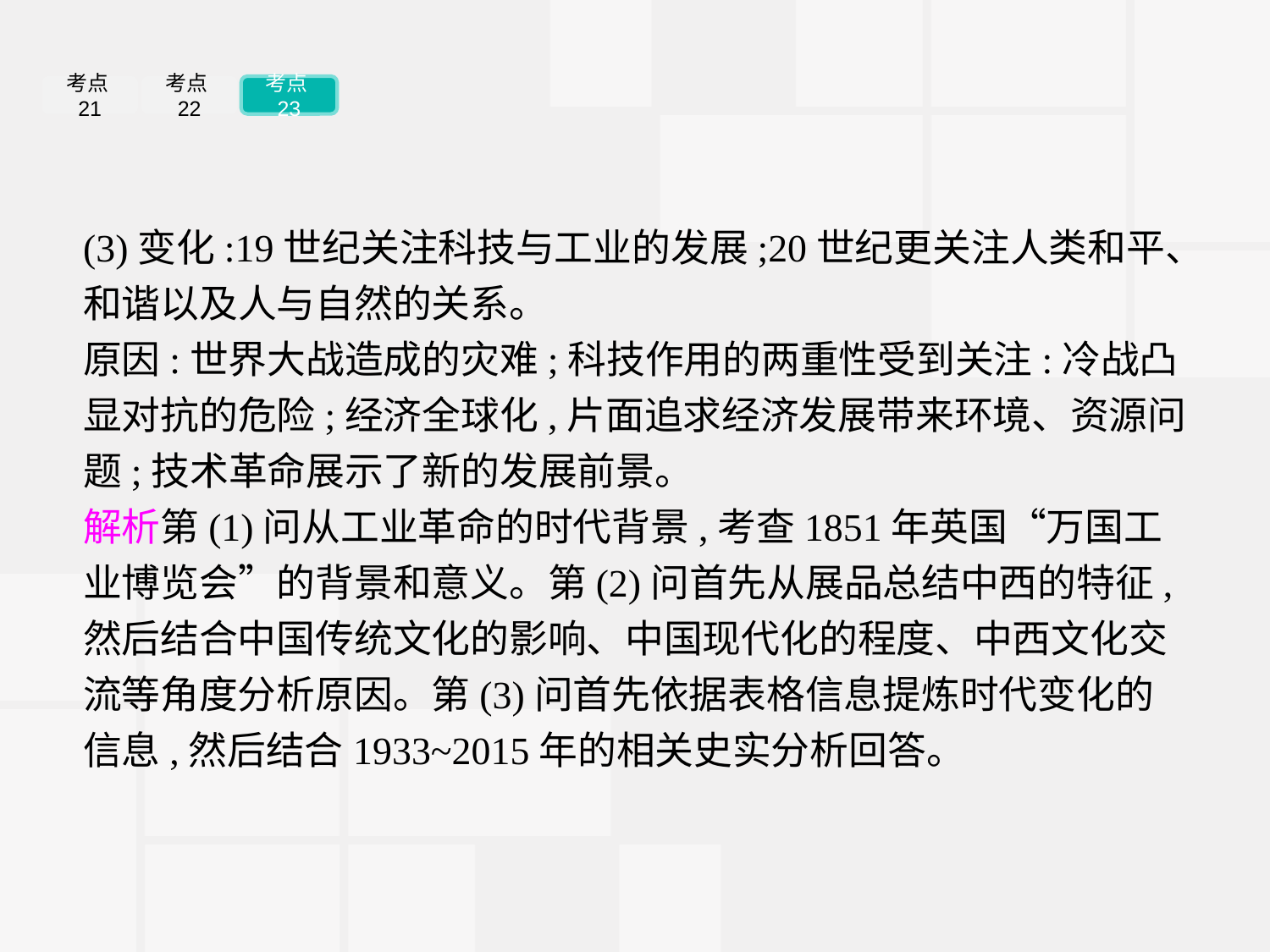

考点21
考点22
考点23
(3)变化:19世纪关注科技与工业的发展;20世纪更关注人类和平、和谐以及人与自然的关系。
原因:世界大战造成的灾难;科技作用的两重性受到关注:冷战凸显对抗的危险;经济全球化,片面追求经济发展带来环境、资源问题;技术革命展示了新的发展前景。
解析第(1)问从工业革命的时代背景,考查1851年英国“万国工业博览会”的背景和意义。第(2)问首先从展品总结中西的特征,然后结合中国传统文化的影响、中国现代化的程度、中西文化交流等角度分析原因。第(3)问首先依据表格信息提炼时代变化的信息,然后结合1933~2015年的相关史实分析回答。